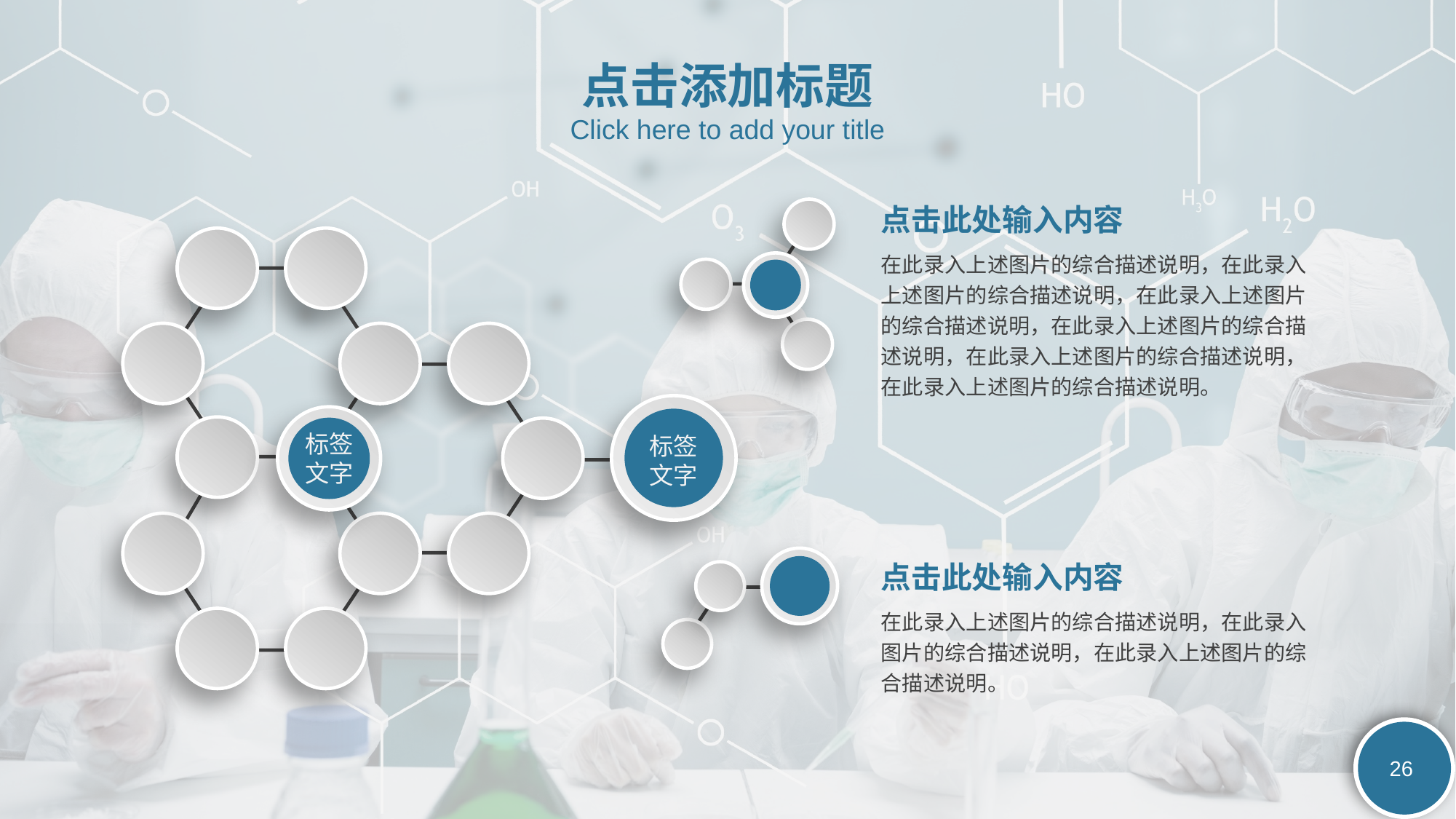

点击添加标题
Click here to add your title
点击此处输入内容

标签文字
标签文字

在此录入上述图片的综合描述说明，在此录入上述图片的综合描述说明，在此录入上述图片的综合描述说明，在此录入上述图片的综合描述说明，在此录入上述图片的综合描述说明，在此录入上述图片的综合描述说明。

点击此处输入内容
在此录入上述图片的综合描述说明，在此录入图片的综合描述说明，在此录入上述图片的综合描述说明。